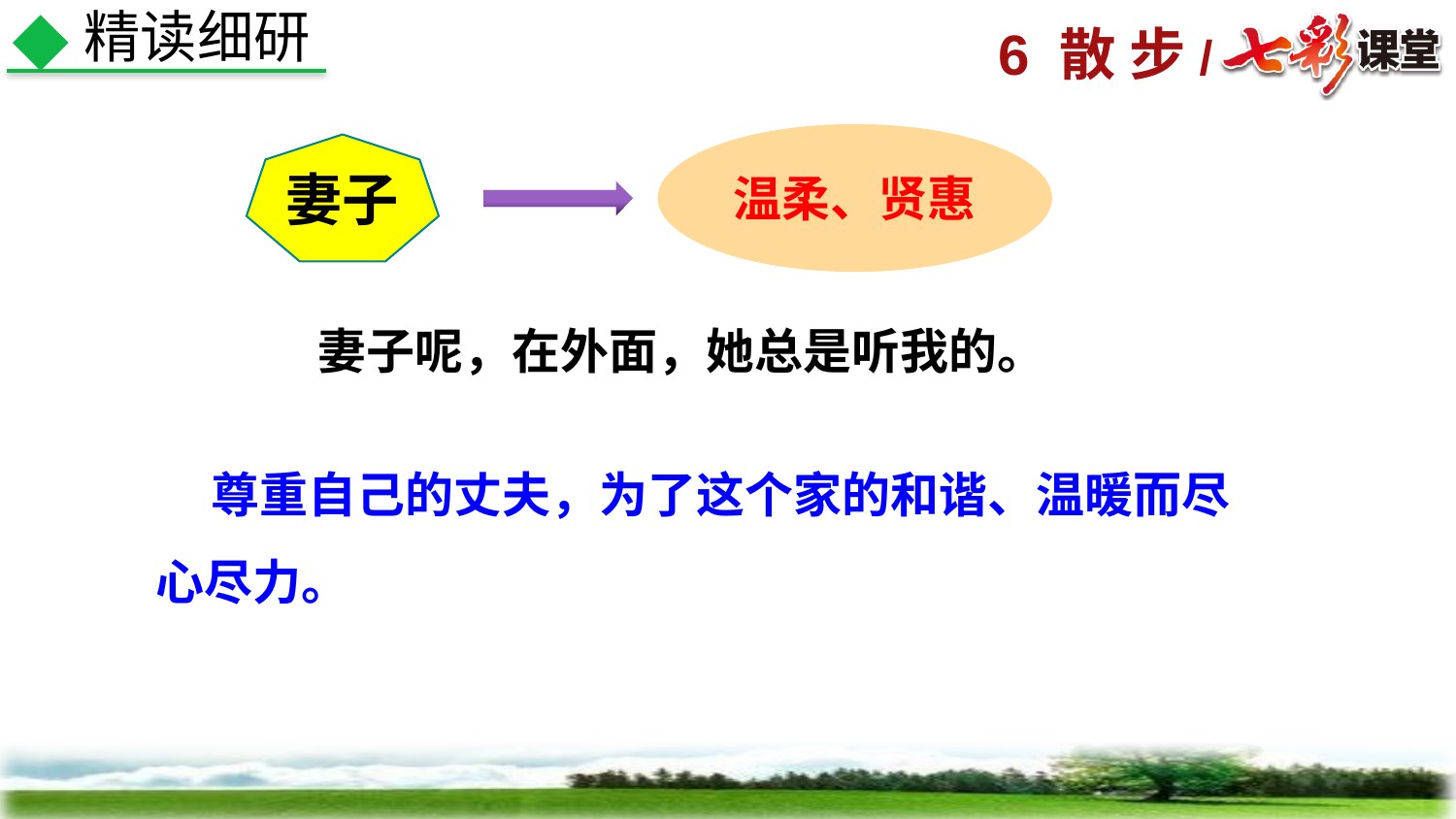

精读细研

温柔、贤惠
妻子

妻子呢，在外面，她总是听我的。
    尊重自己的丈夫，为了这个家的和谐、温暖而尽心尽力。